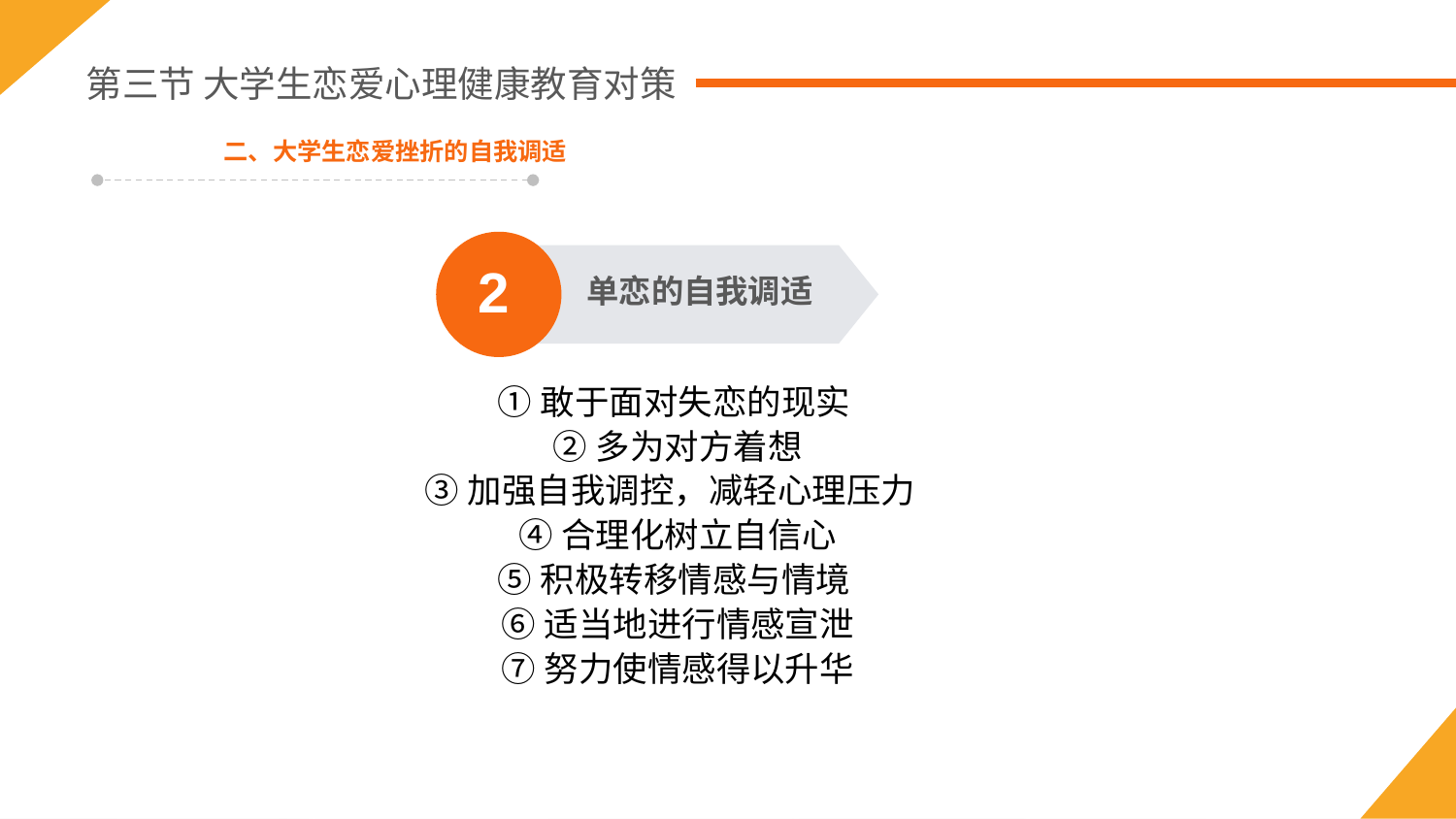

第三节 大学生恋爱心理健康教育对策
二、大学生恋爱挫折的自我调适

2
单恋的自我调适
①敢于面对失恋的现实
②多为对方着想
③加强自我调控，减轻心理压力
④合理化树立自信心
⑤积极转移情感与情境
⑥适当地进行情感宣泄
⑦努力使情感得以升华